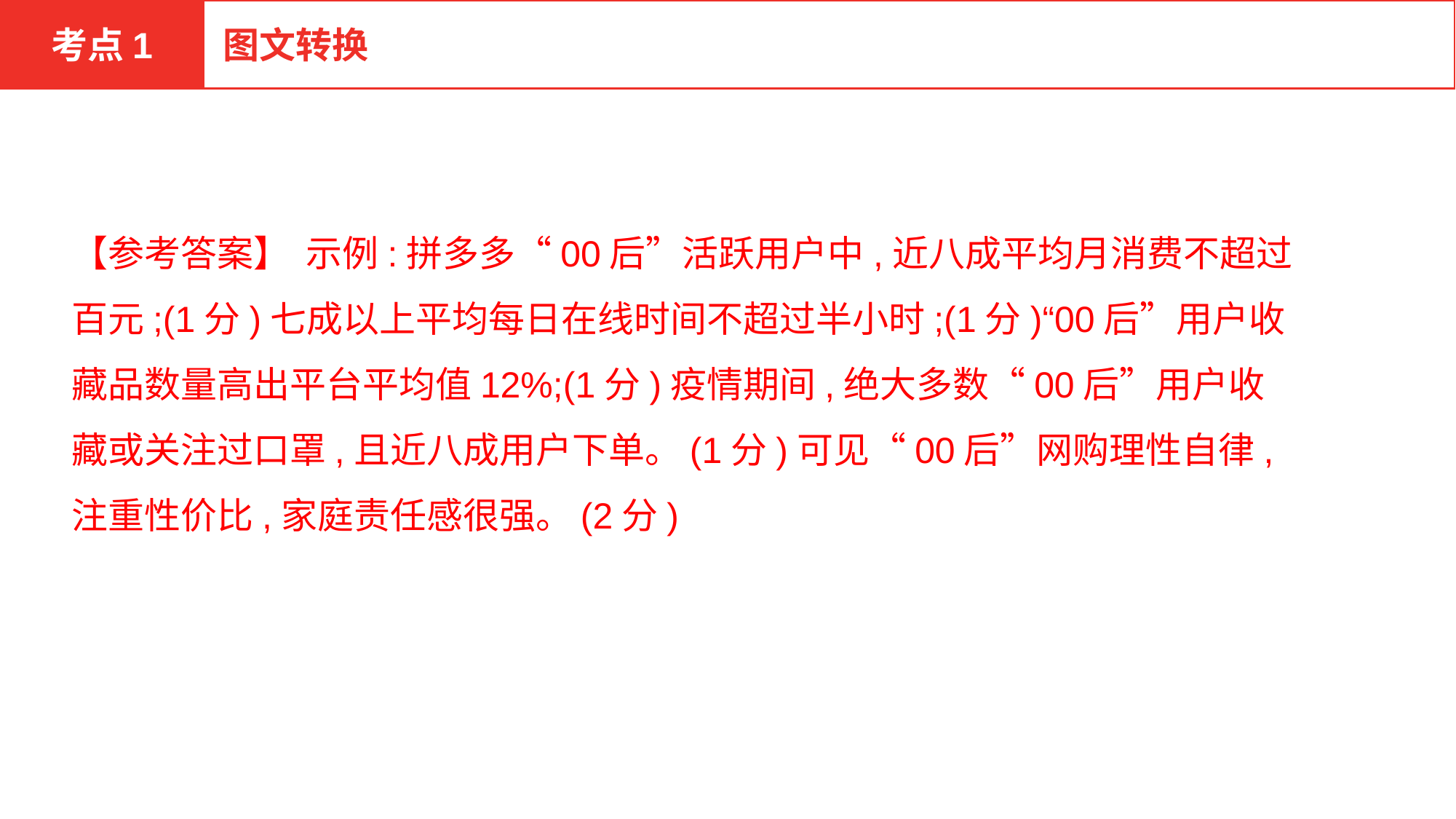

考点1
图文转换
【参考答案】  示例:拼多多“00后”活跃用户中,近八成平均月消费不超过百元;(1分)七成以上平均每日在线时间不超过半小时;(1分)“00后”用户收藏品数量高出平台平均值12%;(1分)疫情期间,绝大多数“00后”用户收藏或关注过口罩,且近八成用户下单。(1分)可见“00后”网购理性自律,注重性价比,家庭责任感很强。(2分)